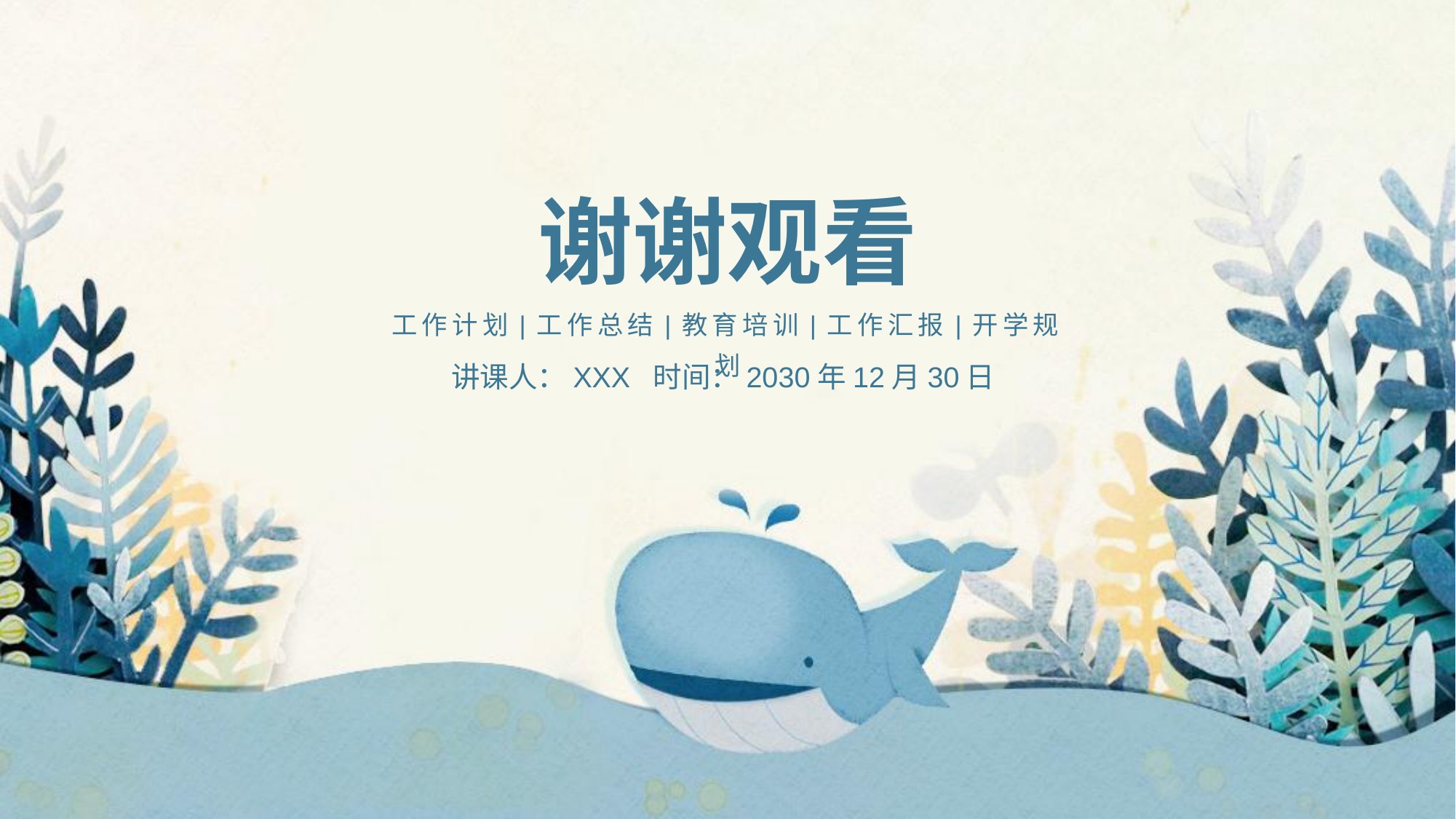

谢谢观看
工作计划|工作总结|教育培训|工作汇报|开学规划
讲课人：XXX  时间：2030年12月30日